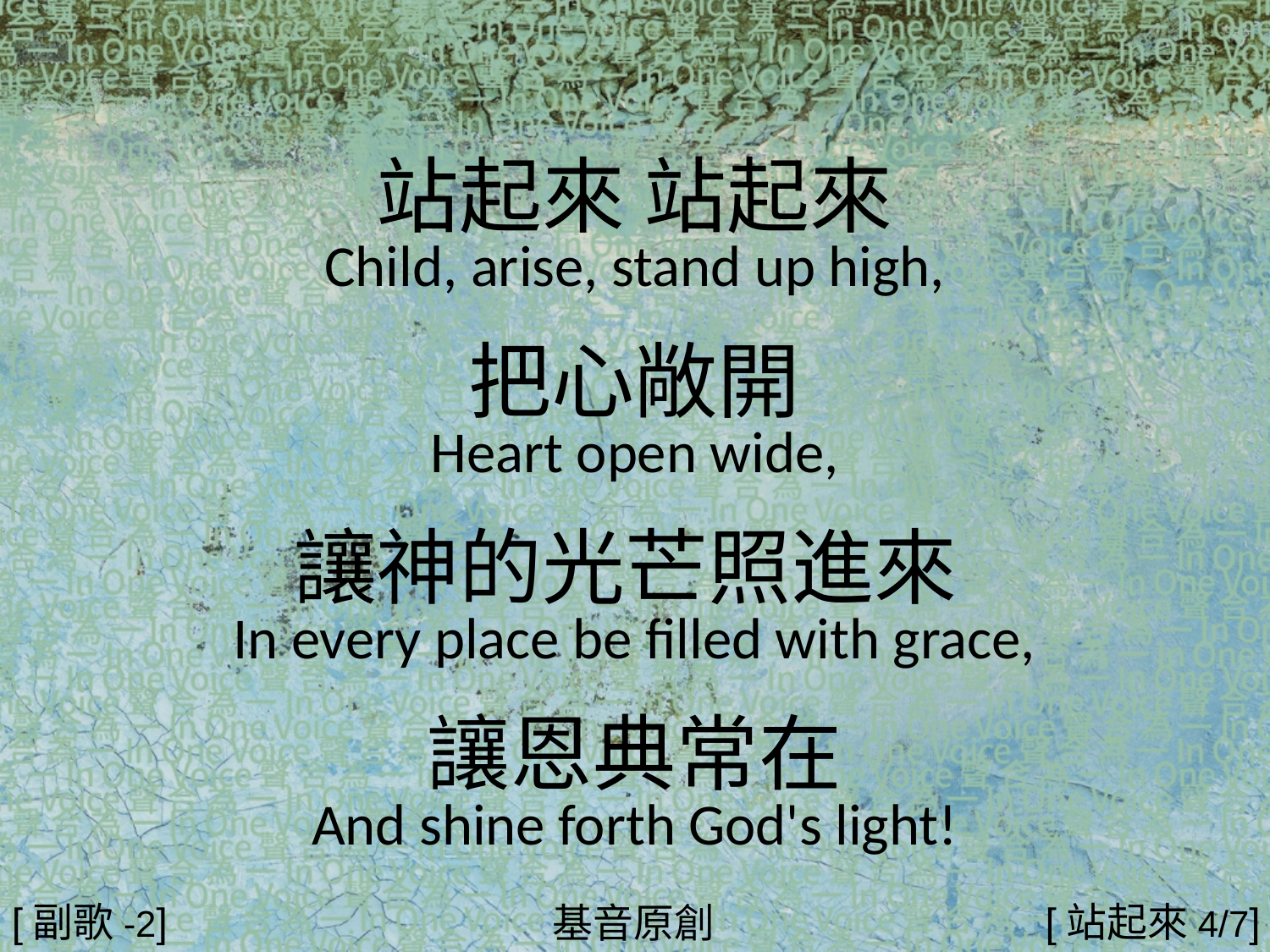

站起來 站起來
Child, arise, stand up high,

把心敞開
Heart open wide,

讓神的光芒照進來
In every place be filled with grace,

讓恩典常在
And shine forth God's light!
#

[副歌-2]
[站起來4/7]
基音原創